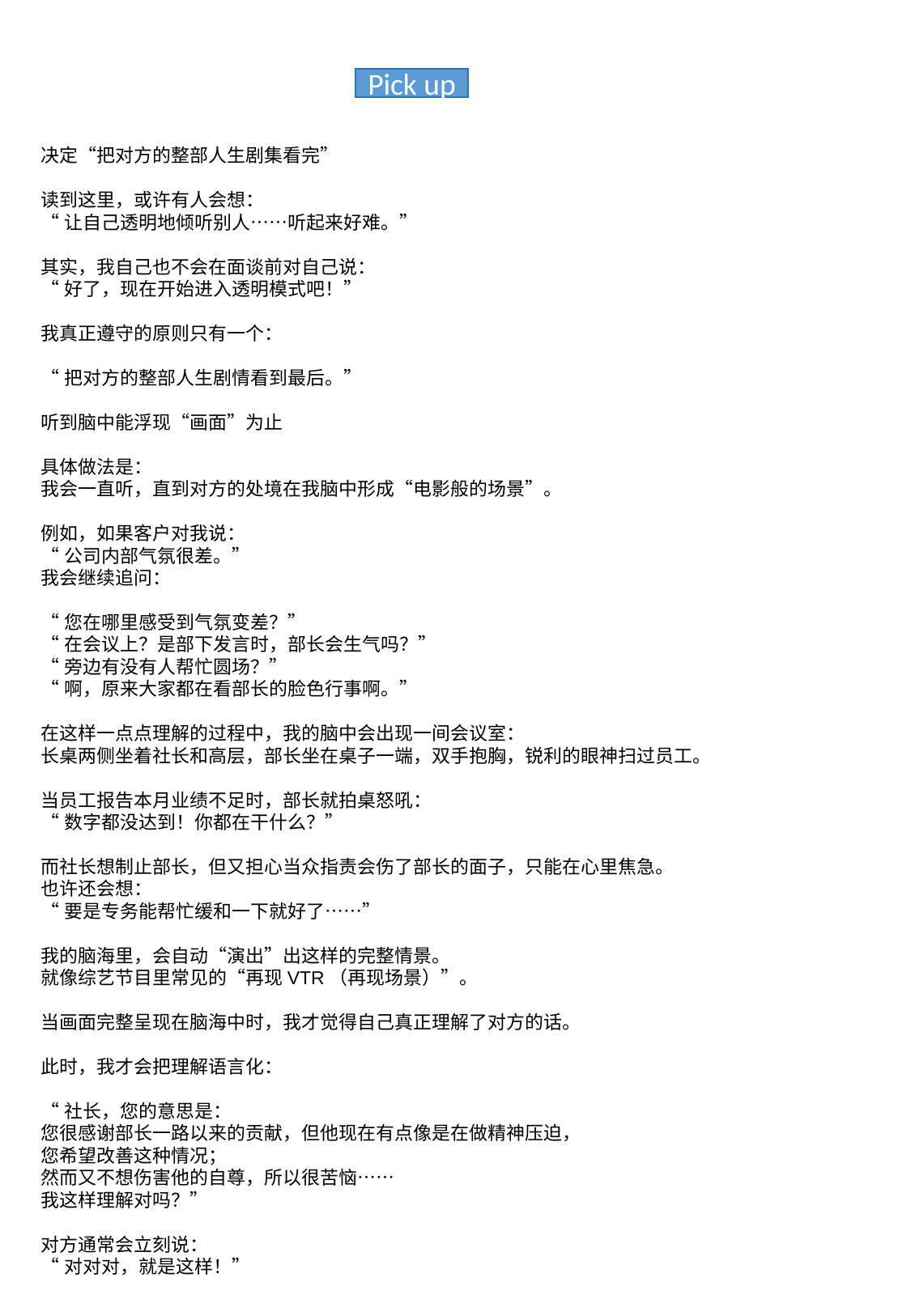

Pick up
决定“把对方的整部人生剧集看完”

读到这里，或许有人会想：
“让自己透明地倾听别人……听起来好难。”

其实，我自己也不会在面谈前对自己说：
“好了，现在开始进入透明模式吧！”

我真正遵守的原则只有一个：

“把对方的整部人生剧情看到最后。”

听到脑中能浮现“画面”为止

具体做法是：
我会一直听，直到对方的处境在我脑中形成“电影般的场景”。

例如，如果客户对我说：
“公司内部气氛很差。”
我会继续追问：

“您在哪里感受到气氛变差？”
“在会议上？是部下发言时，部长会生气吗？”
“旁边有没有人帮忙圆场？”
“啊，原来大家都在看部长的脸色行事啊。”

在这样一点点理解的过程中，我的脑中会出现一间会议室：
长桌两侧坐着社长和高层，部长坐在桌子一端，双手抱胸，锐利的眼神扫过员工。

当员工报告本月业绩不足时，部长就拍桌怒吼：
“数字都没达到！你都在干什么？”

而社长想制止部长，但又担心当众指责会伤了部长的面子，只能在心里焦急。
也许还会想：
“要是专务能帮忙缓和一下就好了……”

我的脑海里，会自动“演出”出这样的完整情景。
就像综艺节目里常见的“再现VTR（再现场景）”。

当画面完整呈现在脑海中时，我才觉得自己真正理解了对方的话。

此时，我才会把理解语言化：

“社长，您的意思是：
您很感谢部长一路以来的贡献，但他现在有点像是在做精神压迫，
您希望改善这种情况；
然而又不想伤害他的自尊，所以很苦恼……
我这样理解对吗？”

对方通常会立刻说：
“对对对，就是这样！”